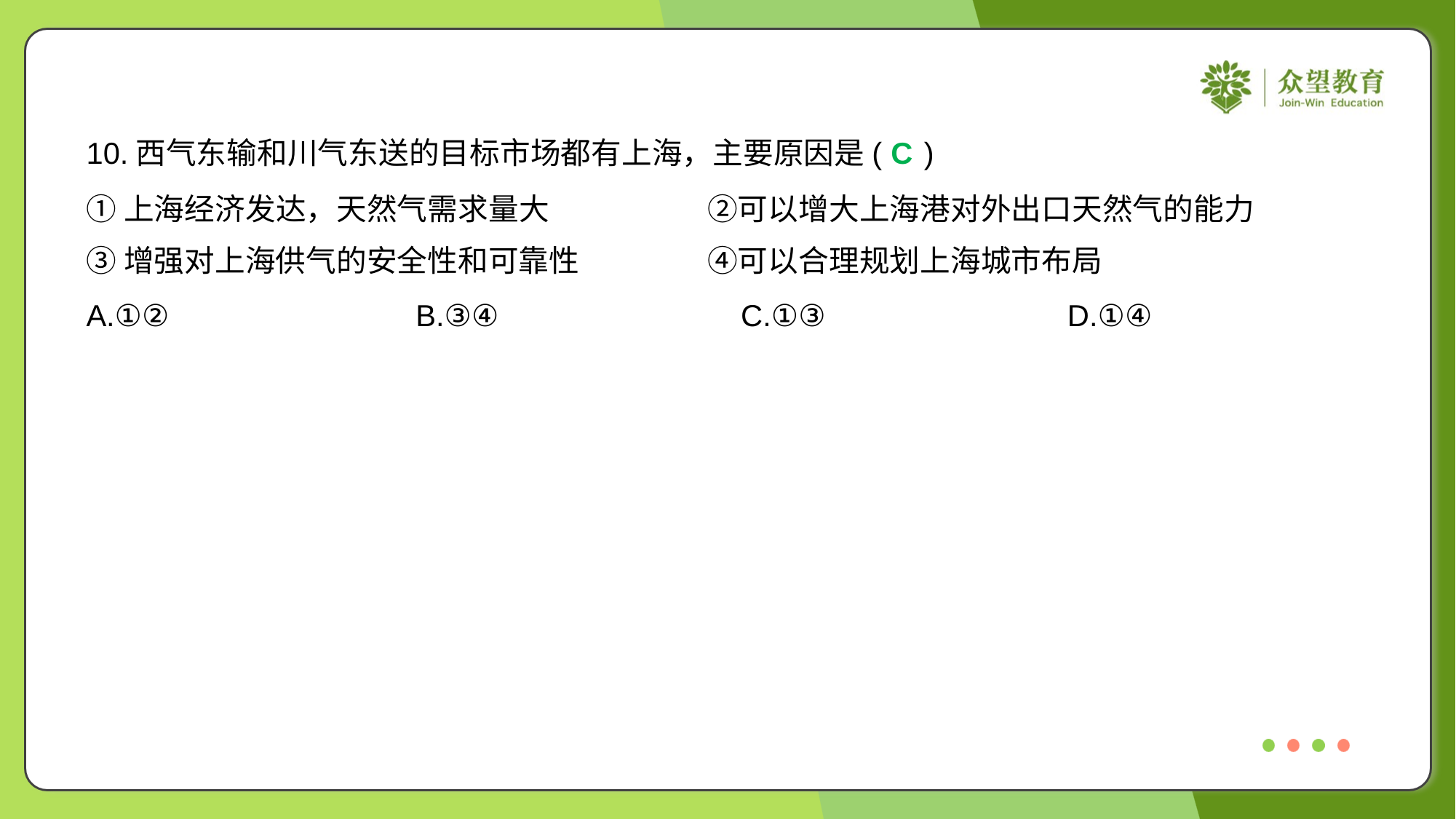

10.西气东输和川气东送的目标市场都有上海，主要原因是(     )
C
①上海经济发达，天然气需求量大	②可以增大上海港对外出口天然气的能力
③增强对上海供气的安全性和可靠性	④可以合理规划上海城市布局
A.①②	B.③④	C.①③	D.①④